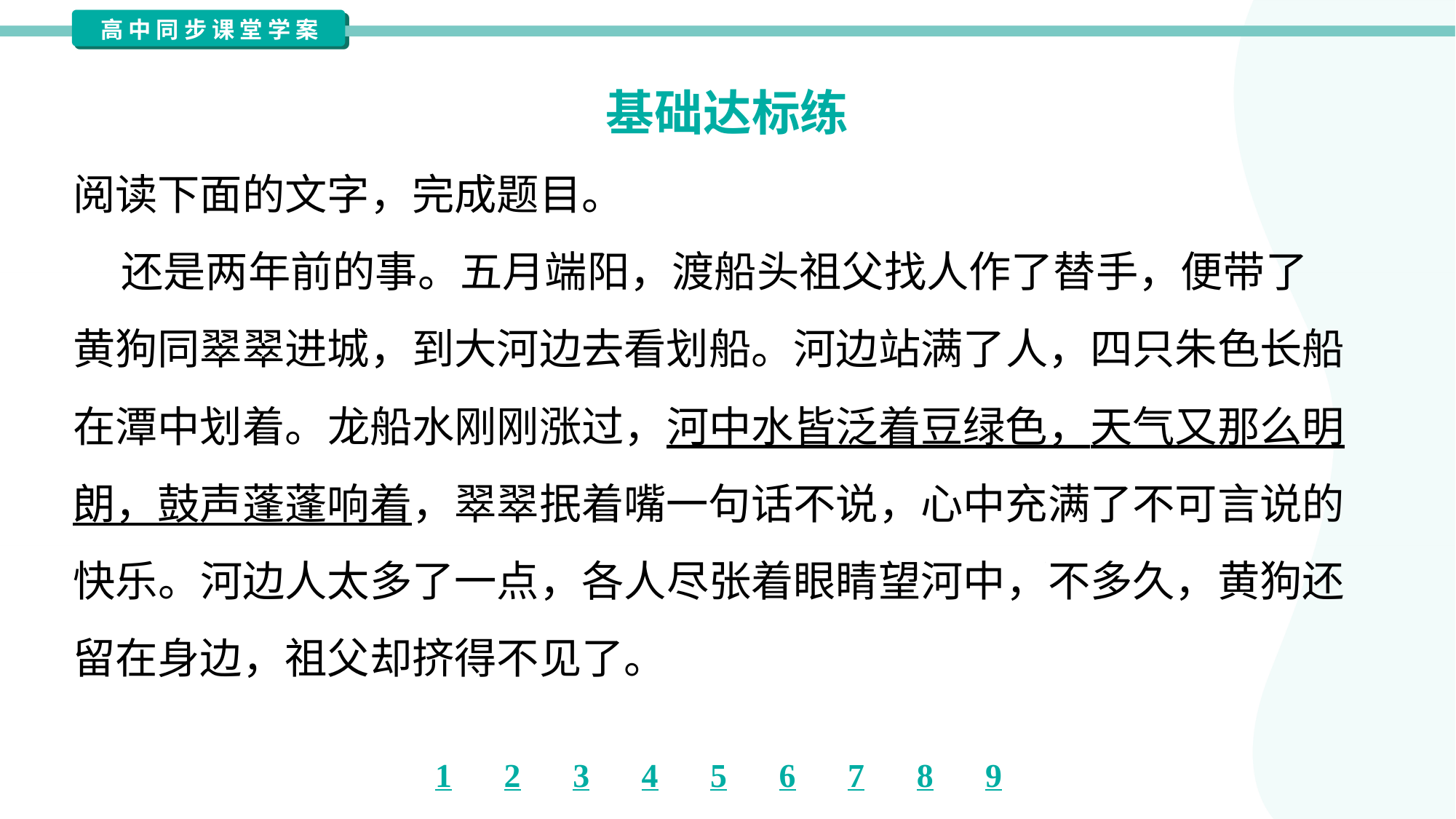

基础达标练
阅读下面的文字，完成题目。
    还是两年前的事。五月端阳，渡船头祖父找人作了替手，便带了
黄狗同翠翠进城，到大河边去看划船。河边站满了人，四只朱色长船
在潭中划着。龙船水刚刚涨过，河中水皆泛着豆绿色，天气又那么明
朗，鼓声蓬蓬响着，翠翠抿着嘴一句话不说，心中充满了不可言说的
快乐。河边人太多了一点，各人尽张着眼睛望河中，不多久，黄狗还
留在身边，祖父却挤得不见了。